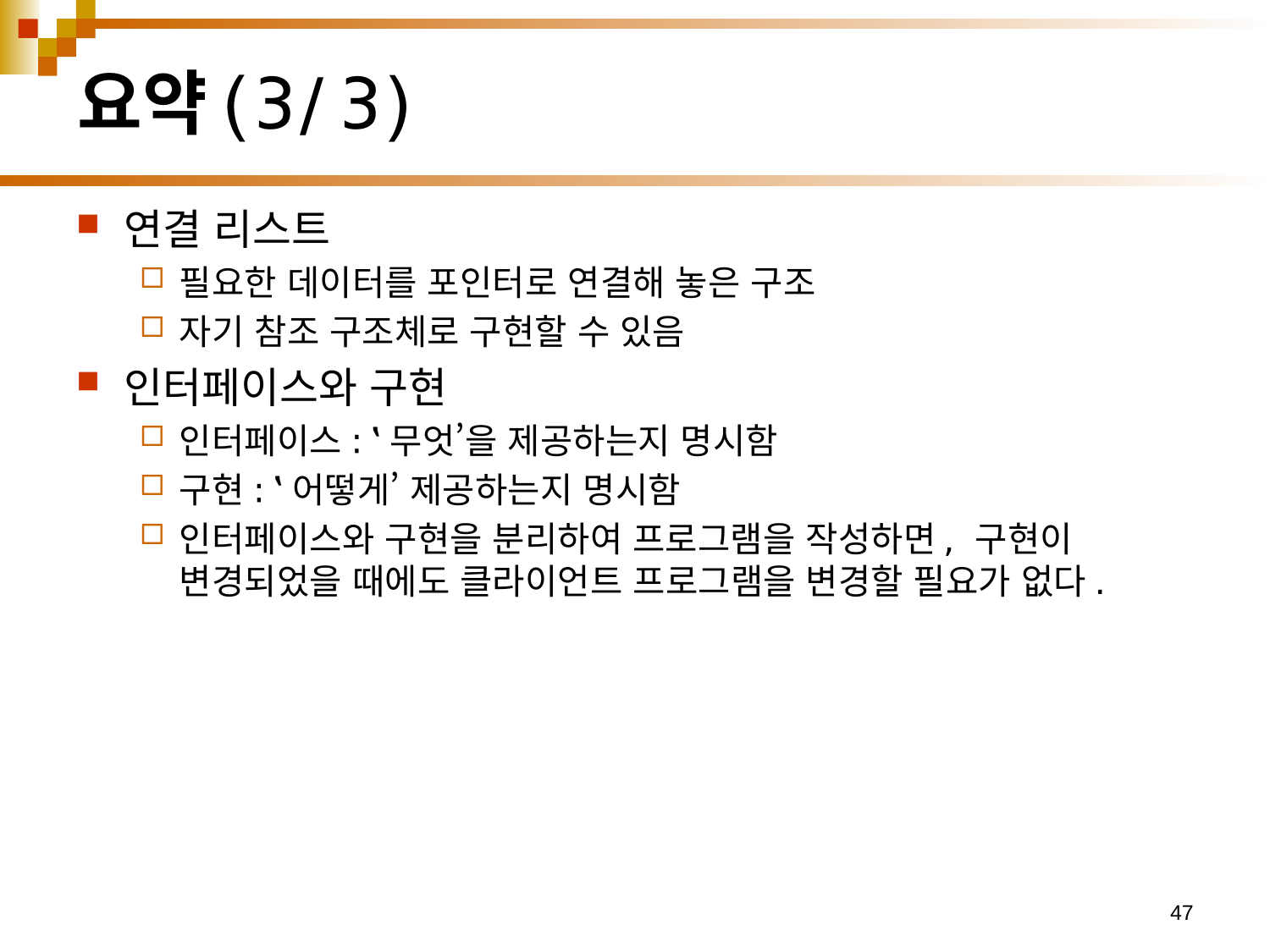

# 요약(3/3)
연결 리스트
필요한 데이터를 포인터로 연결해 놓은 구조
자기 참조 구조체로 구현할 수 있음
인터페이스와 구현
인터페이스: ‘무엇’을 제공하는지 명시함
구현: ‘어떻게’ 제공하는지 명시함
인터페이스와 구현을 분리하여 프로그램을 작성하면, 구현이 변경되었을 때에도 클라이언트 프로그램을 변경할 필요가 없다.

47